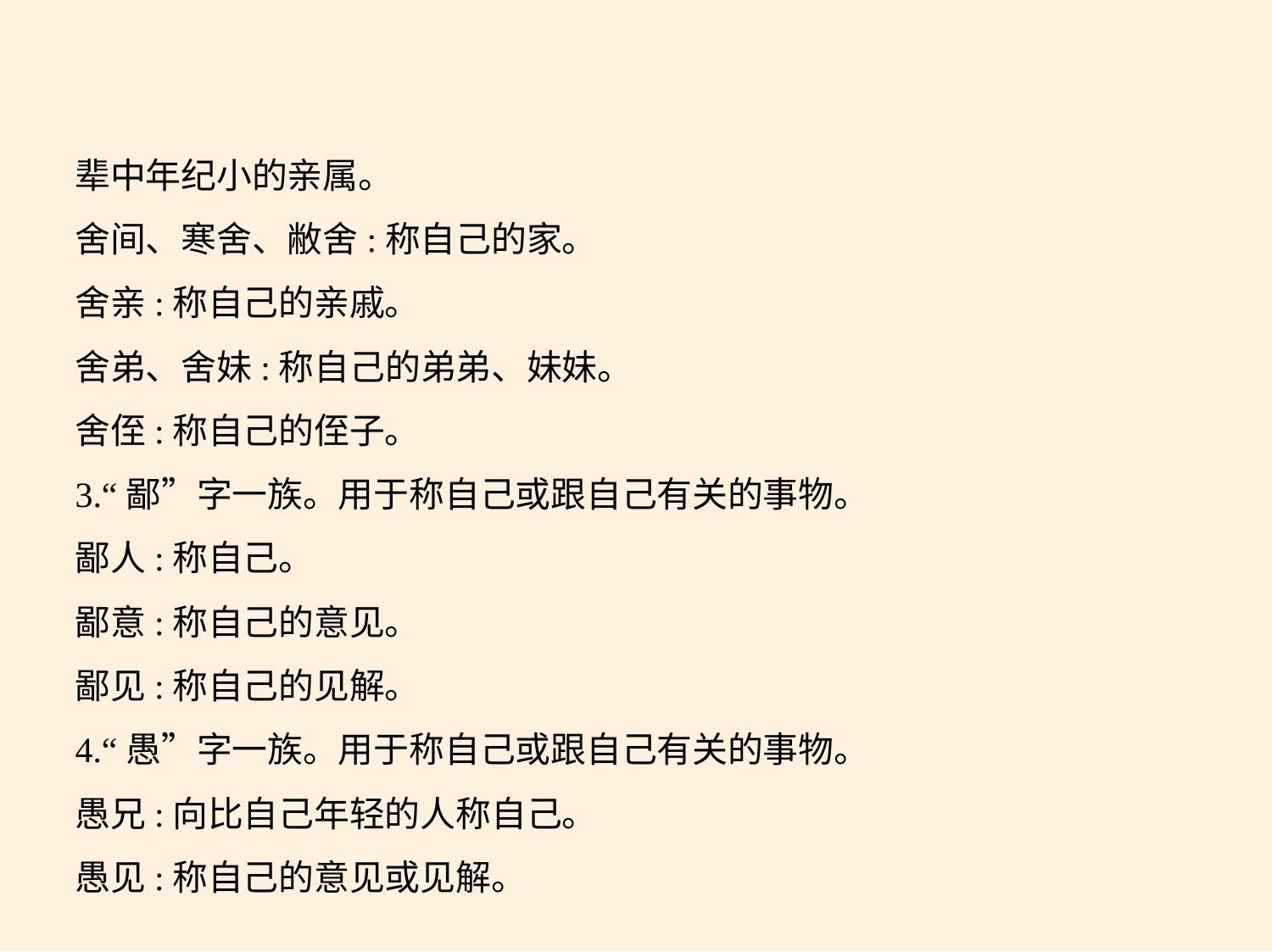

辈中年纪小的亲属。
舍间、寒舍、敝舍:称自己的家。
舍亲:称自己的亲戚。
舍弟、舍妹:称自己的弟弟、妹妹。
舍侄:称自己的侄子。
3.“鄙”字一族。用于称自己或跟自己有关的事物。
鄙人:称自己。
鄙意:称自己的意见。
鄙见:称自己的见解。
4.“愚”字一族。用于称自己或跟自己有关的事物。
愚兄:向比自己年轻的人称自己。
愚见:称自己的意见或见解。